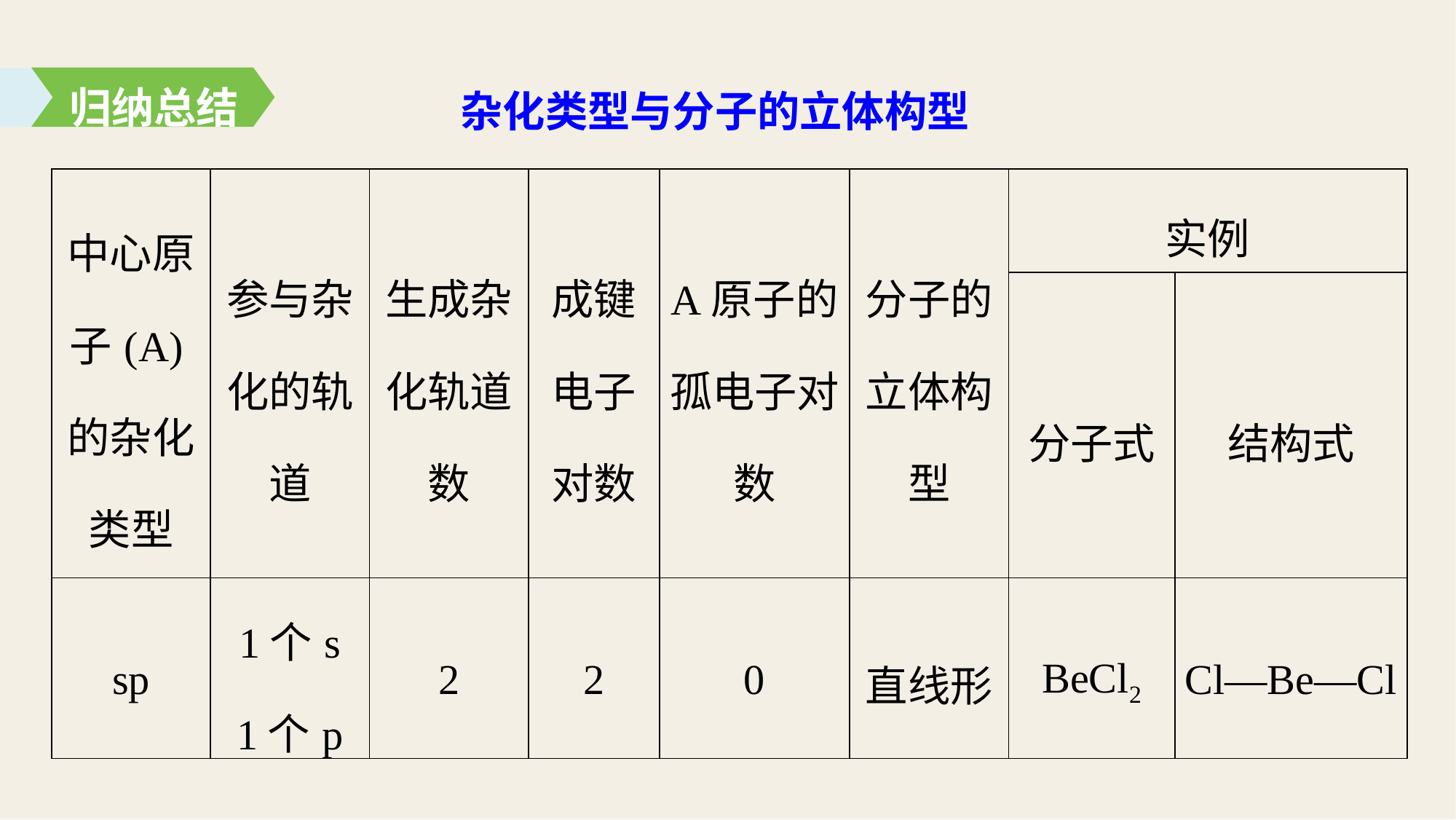

归纳总结

杂化类型与分子的立体构型
| 中心原子(A)的杂化类型 | 参与杂化的轨道 | 生成杂化轨道数 | 成键电子对数 | A原子的孤电子对数 | 分子的 立体构型 | 实例 |  |
| --- | --- | --- | --- | --- | --- | --- | --- |
|  |  |  |  |  |  | 分子式 | 结构式 |
| sp | 1个s 1个p | 2 | 2 | 0 | 直线形 | BeCl2 | Cl—Be—Cl |